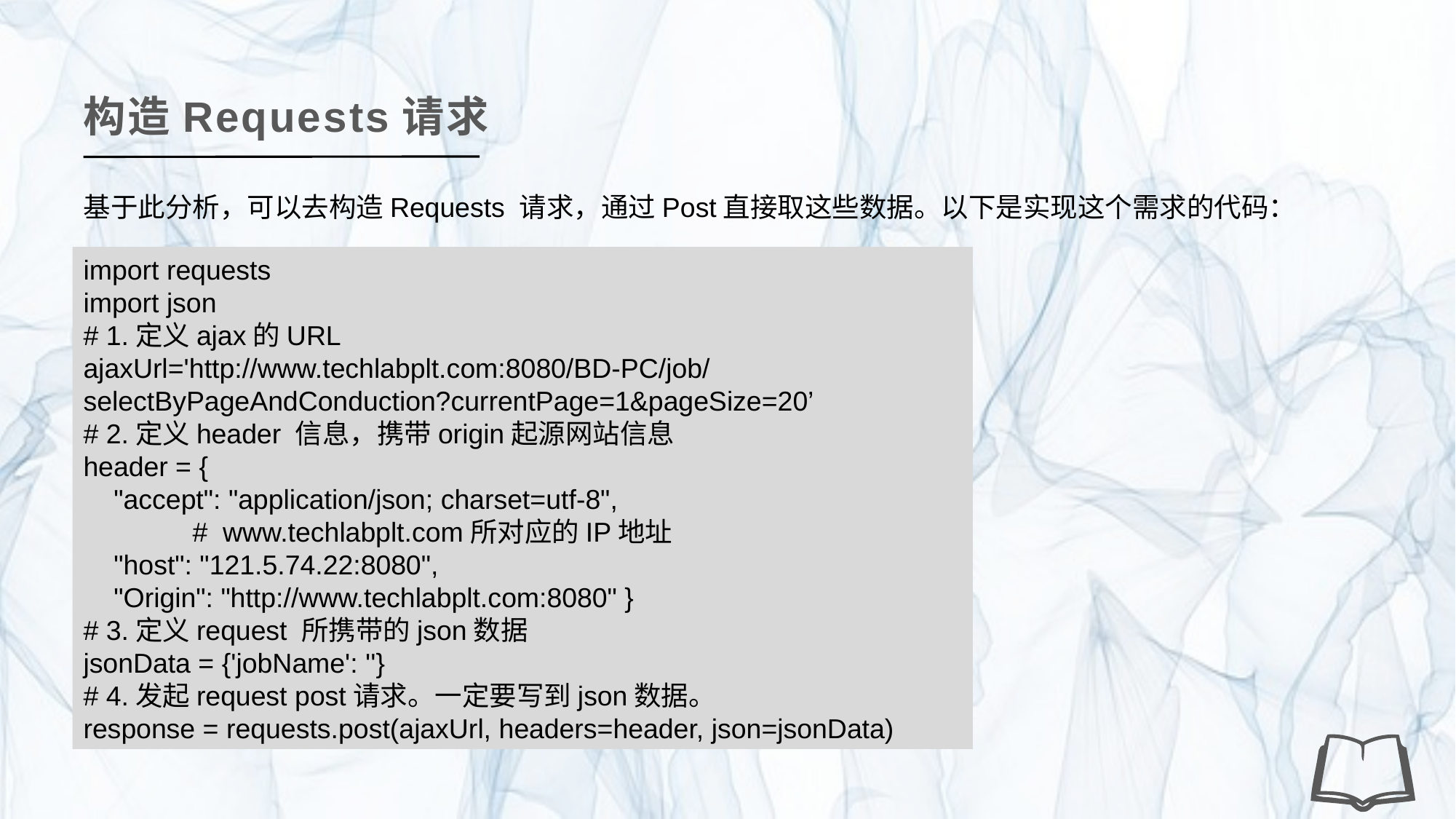

构造Requests请求
基于此分析，可以去构造Requests 请求，通过Post直接取这些数据。以下是实现这个需求的代码：
import requests
import json
# 1.定义ajax的URL
ajaxUrl='http://www.techlabplt.com:8080/BD-PC/job/selectByPageAndConduction?currentPage=1&pageSize=20’
# 2.定义header 信息，携带origin起源网站信息
header = {
    "accept": "application/json; charset=utf-8",
	#  www.techlabplt.com所对应的IP地址
    "host": "121.5.74.22:8080",
    "Origin": "http://www.techlabplt.com:8080" }
# 3.定义request 所携带的json数据
jsonData = {'jobName': ''}
# 4.发起request post请求。一定要写到json数据。
response = requests.post(ajaxUrl, headers=header, json=jsonData)

14